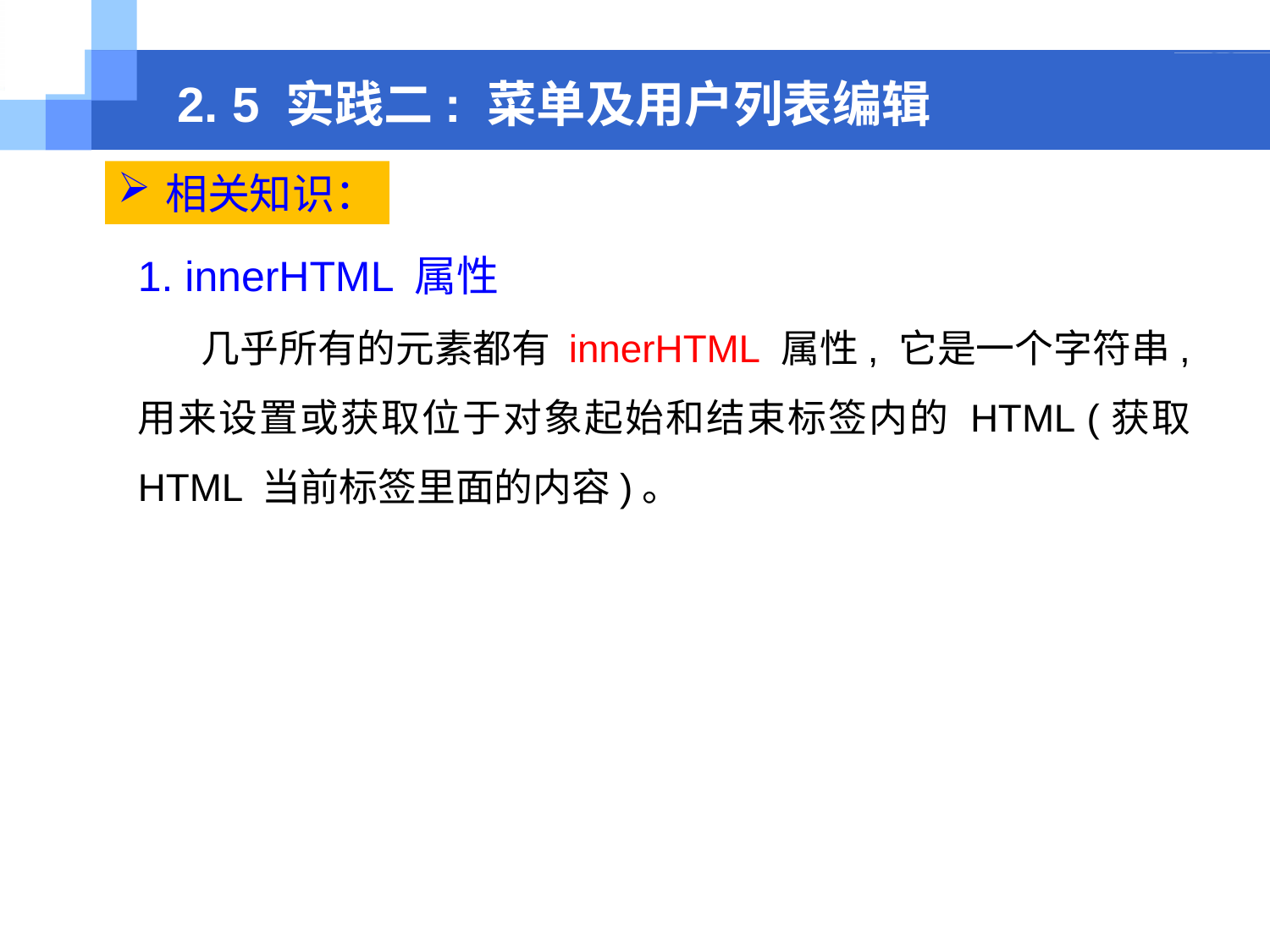

2. 5 实践二: 菜单及用户列表编辑
相关知识：
1. innerHTML 属性
几乎所有的元素都有 innerHTML 属性, 它是一个字符串, 用来设置或获取位于对象起始和结束标签内的 HTML (获取 HTML 当前标签里面的内容)。